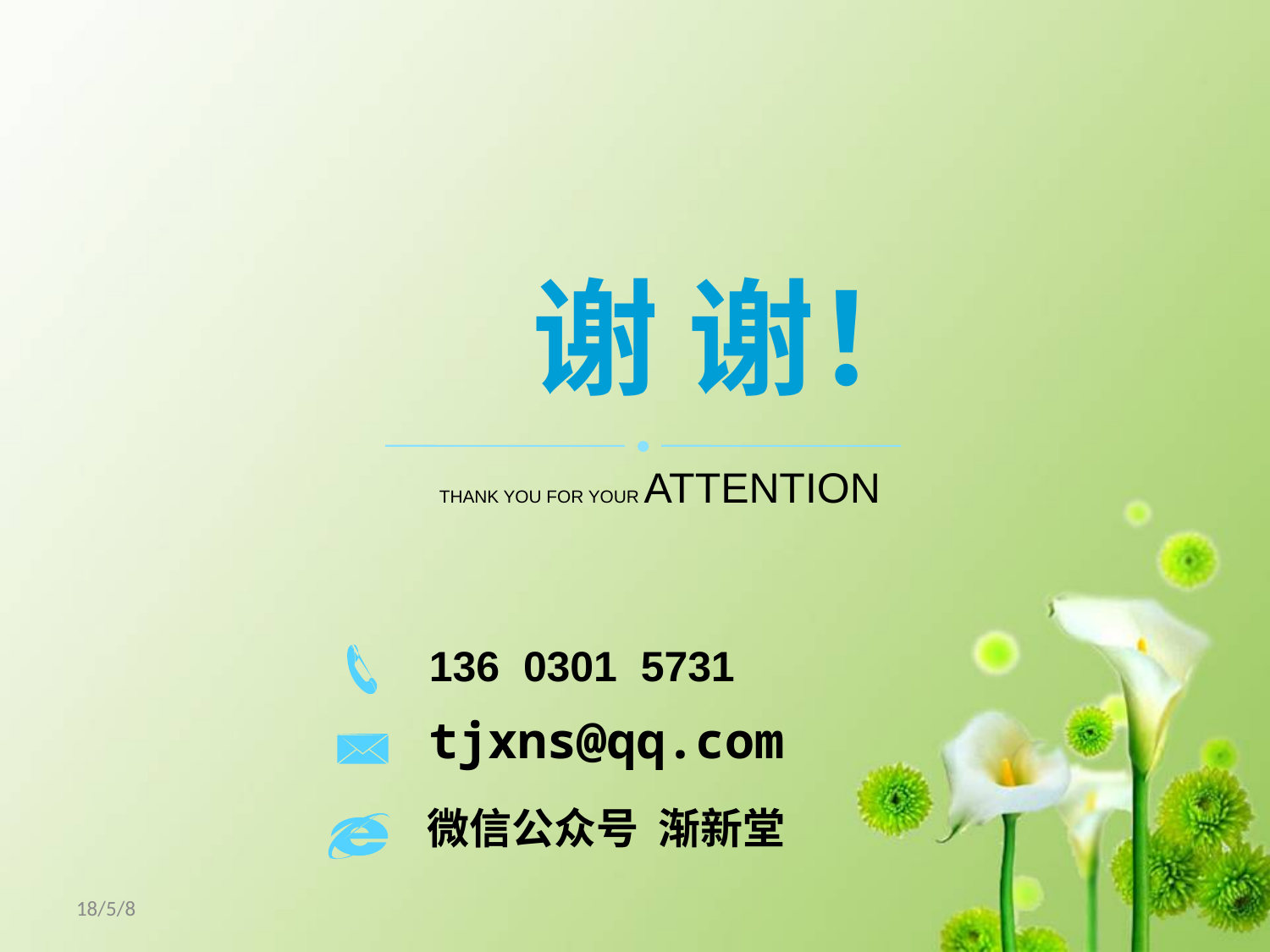

谢 谢！

THANK YOU FOR YOUR ATTENTION
136  0301  5731

tjxns@qq.com

微信公众号  渐新堂

18/5/8